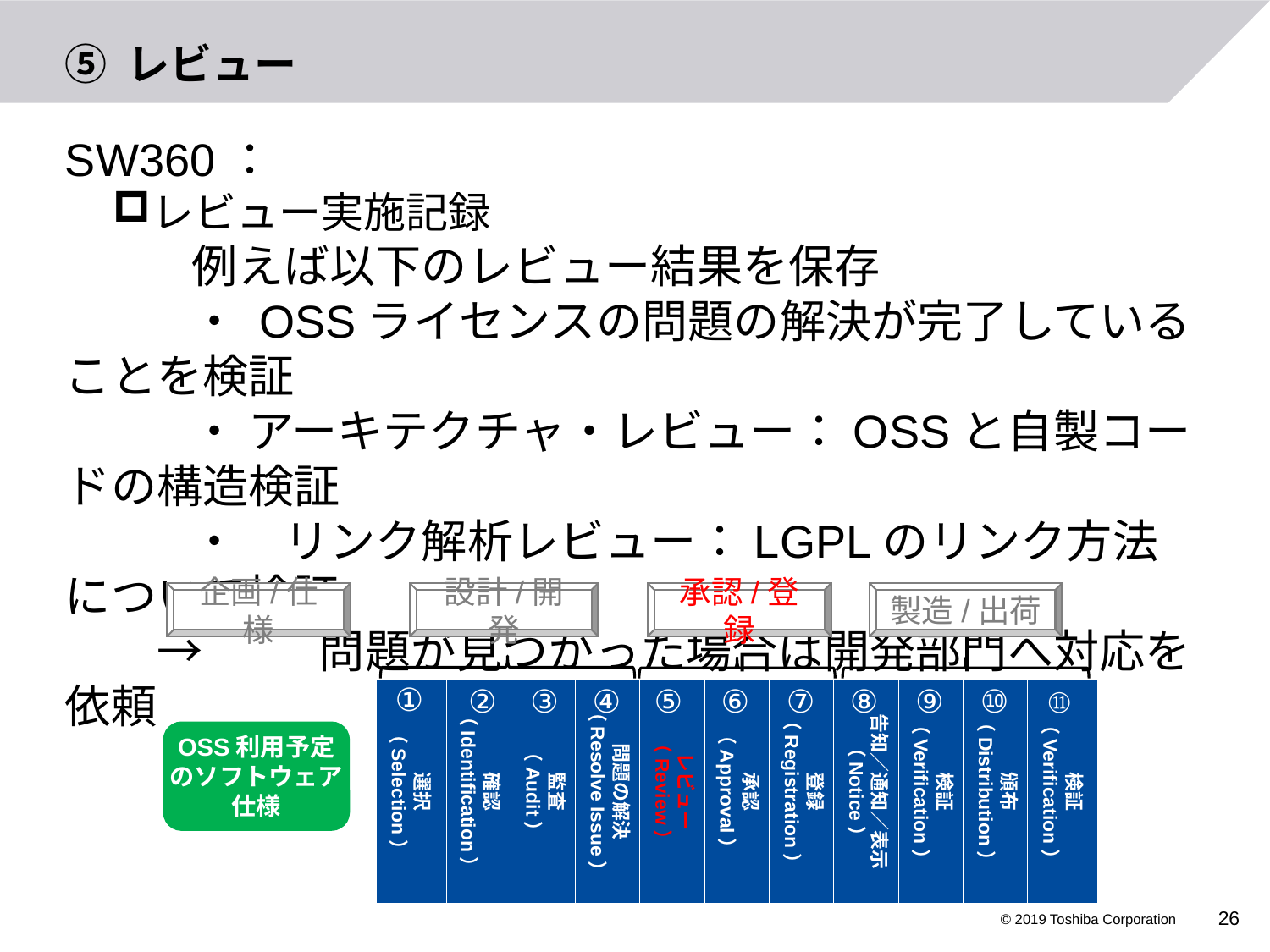

# ⑤ レビュー
SW360：
レビュー実施記録
	例えば以下のレビュー結果を保存
	・ OSSライセンスの問題の解決が完了していることを検証
	・ アーキテクチャ・レビュー：OSSと自製コードの構造検証
	・　リンク解析レビュー：LGPLのリンク方法について検証
　　→	問題が見つかった場合は開発部門へ対応を依頼

企画/仕様
設計/開発
承認/登録
製造/出荷
①
②
③
④
⑤
⑥
⑦
⑧
⑨
⑩
⑪
選択
（Selection）
確認
（Identification）
監査
（Audit）
問題の解決
（Resolve Issue）
レビュー
（Review）
承認
（Approval）
登録
（Registration）
告知／通知／表示
（Notice）
検証
（Verification）
頒布
（Distribution）
検証
（Verification）
OSS利用予定のソフトウェア仕様